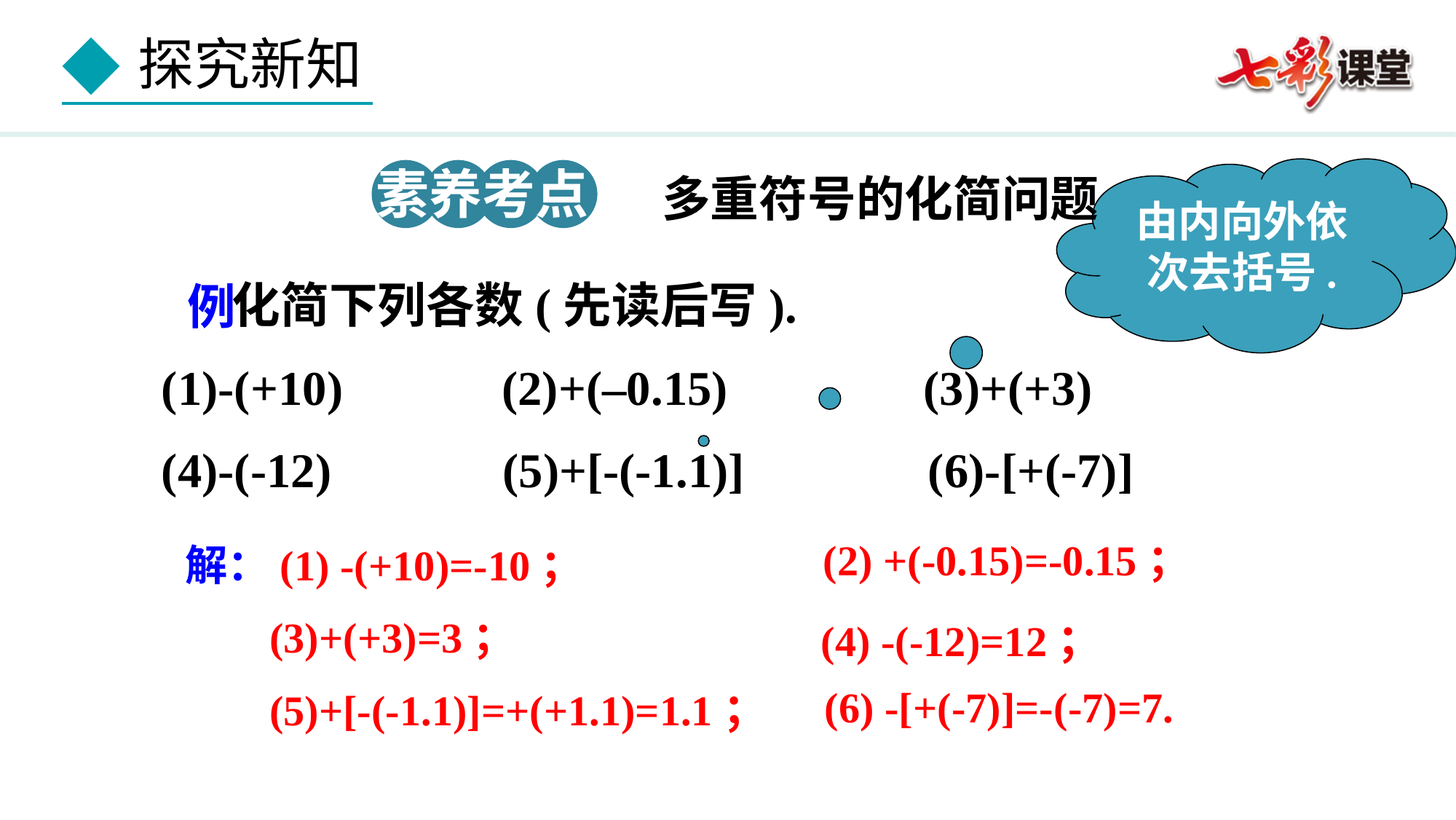

素养考点 3

由内向外依次去括号.
多重符号的化简问题
      化简下列各数(先读后写).
(1)-(+10)             (2)+(–0.15)                (3)+(+3)
(4)-(-12)              (5)+[-(-1.1)]               (6)-[+(-7)]
例
(2) +(-0.15)=-0.15；
解：(1) -(+10)=-10；
 (3)+(+3)=3；
(4) -(-12)=12；
(6) -[+(-7)]=-(-7)=7.
  (5)+[-(-1.1)]=+(+1.1)=1.1；